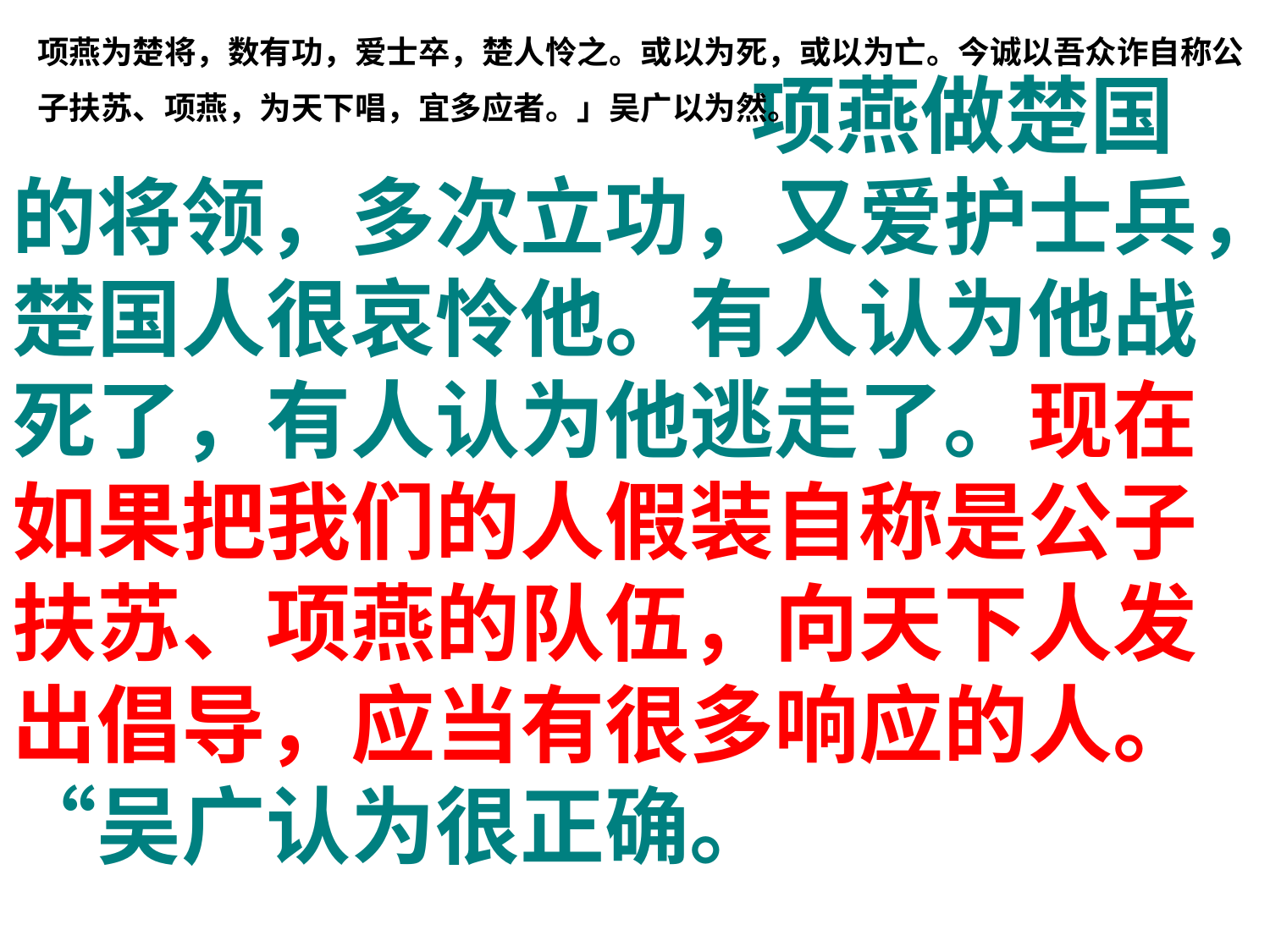

项燕为楚将，数有功，爱士卒，楚人怜之。或以为死，或以为亡。今诚以吾众诈自称公子扶苏、项燕，为天下唱，宜多应者。」吴广以为然。
                                         项燕做楚国的将领，多次立功，又爱护士兵，楚国人很哀怜他。有人认为他战死了，有人认为他逃走了。现在如果把我们的人假装自称是公子扶苏、项燕的队伍，向天下人发出倡导，应当有很多响应的人。“吴广认为很正确。